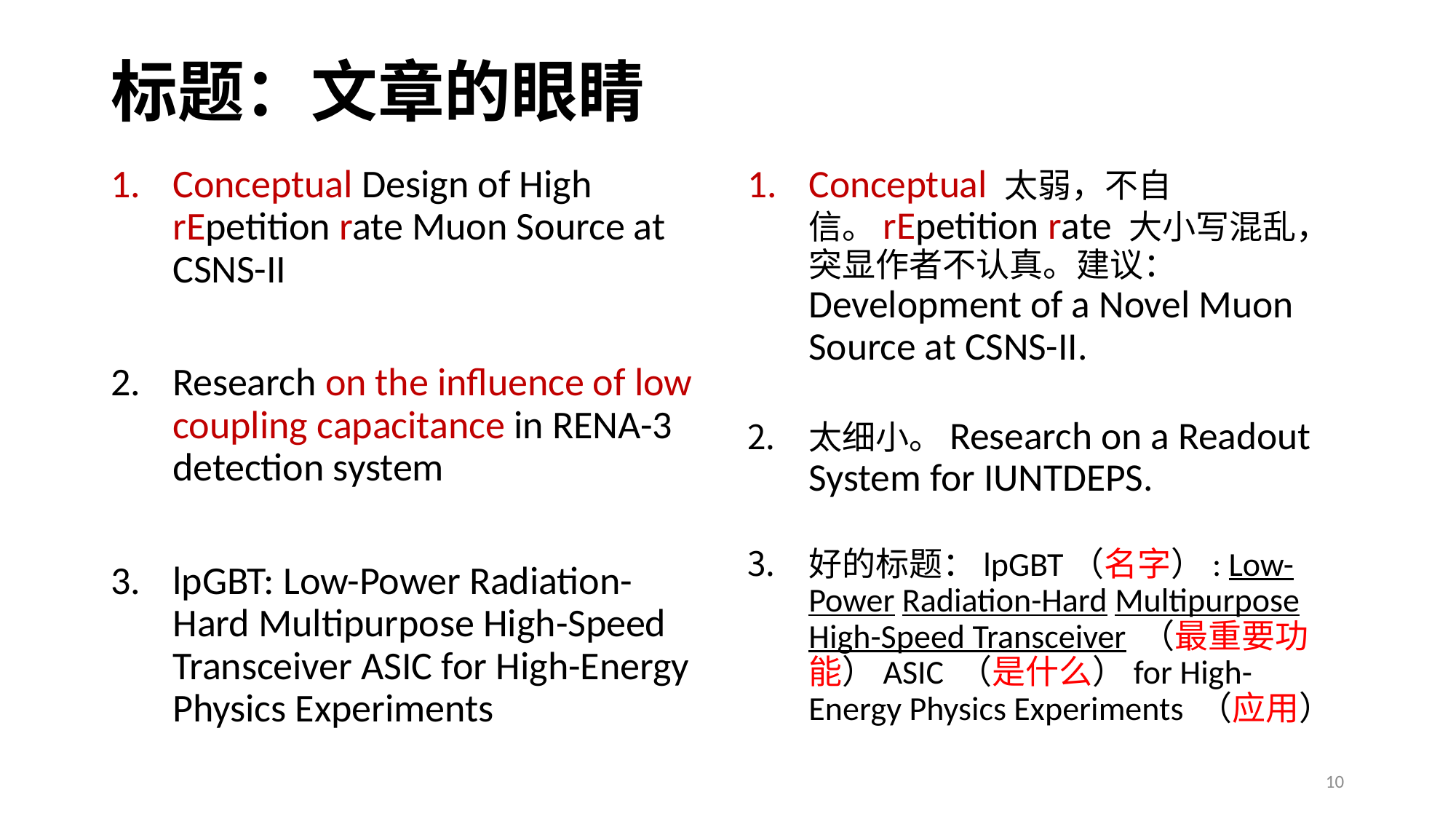

# 标题：文章的眼睛
Conceptual Design of High rEpetition rate Muon Source at CSNS-II

Research on the influence of low coupling capacitance in RENA-3 detection system

lpGBT: Low-Power Radiation-Hard Multipurpose High-Speed Transceiver ASIC for High-Energy Physics Experiments
Conceptual 太弱，不自信。rEpetition rate 大小写混乱，突显作者不认真。建议： Development of a Novel Muon Source at CSNS-II.

太细小。Research on a Readout System for IUNTDEPS.

好的标题：lpGBT（名字）: Low-Power Radiation-Hard Multipurpose High-Speed Transceiver （最重要功能）ASIC （是什么）for High-Energy Physics Experiments （应用）

10